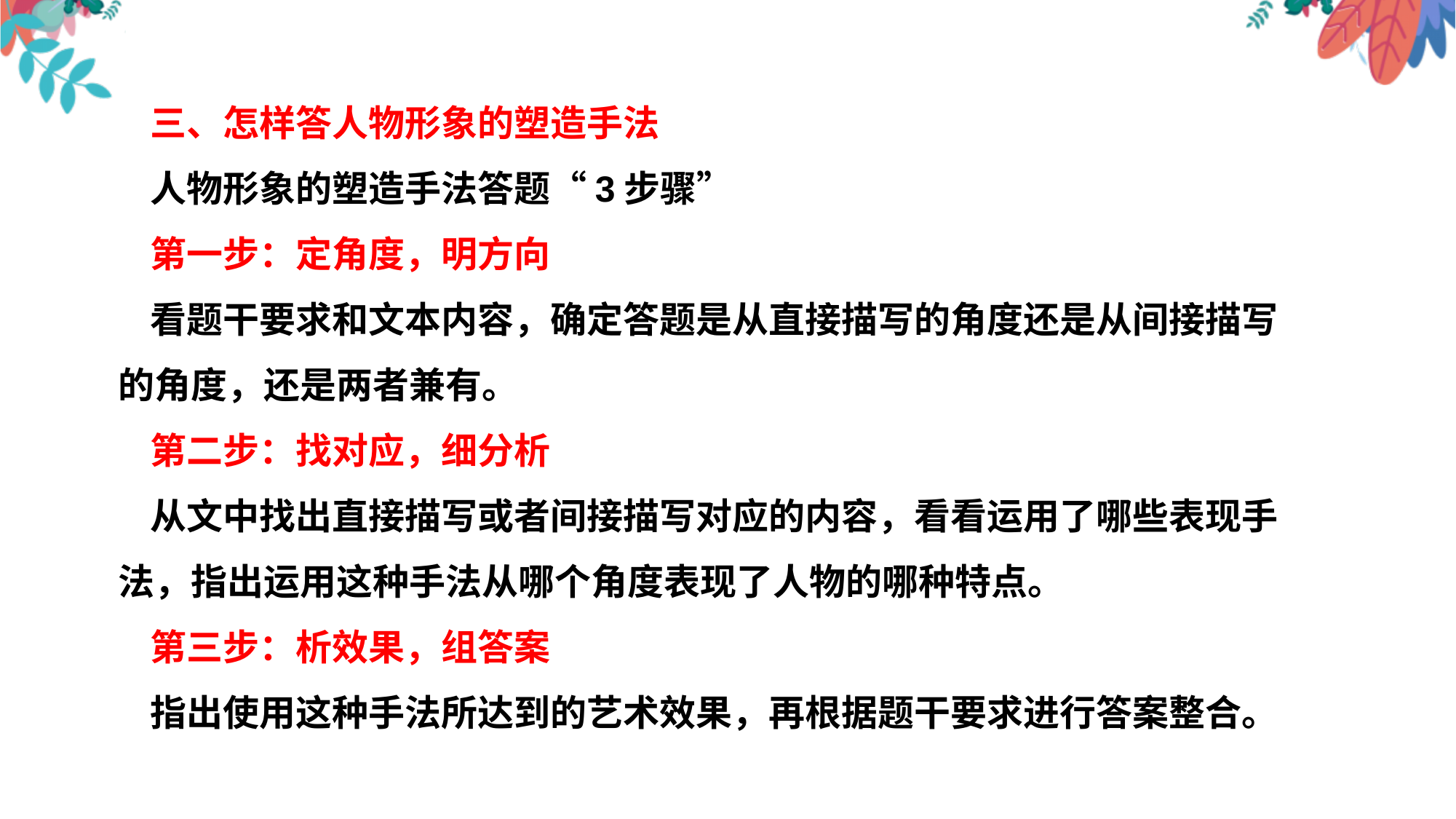

三、怎样答人物形象的塑造手法
人物形象的塑造手法答题“3步骤”
第一步：定角度，明方向
看题干要求和文本内容，确定答题是从直接描写的角度还是从间接描写的角度，还是两者兼有。
第二步：找对应，细分析
从文中找出直接描写或者间接描写对应的内容，看看运用了哪些表现手法，指出运用这种手法从哪个角度表现了人物的哪种特点。
第三步：析效果，组答案
指出使用这种手法所达到的艺术效果，再根据题干要求进行答案整合。